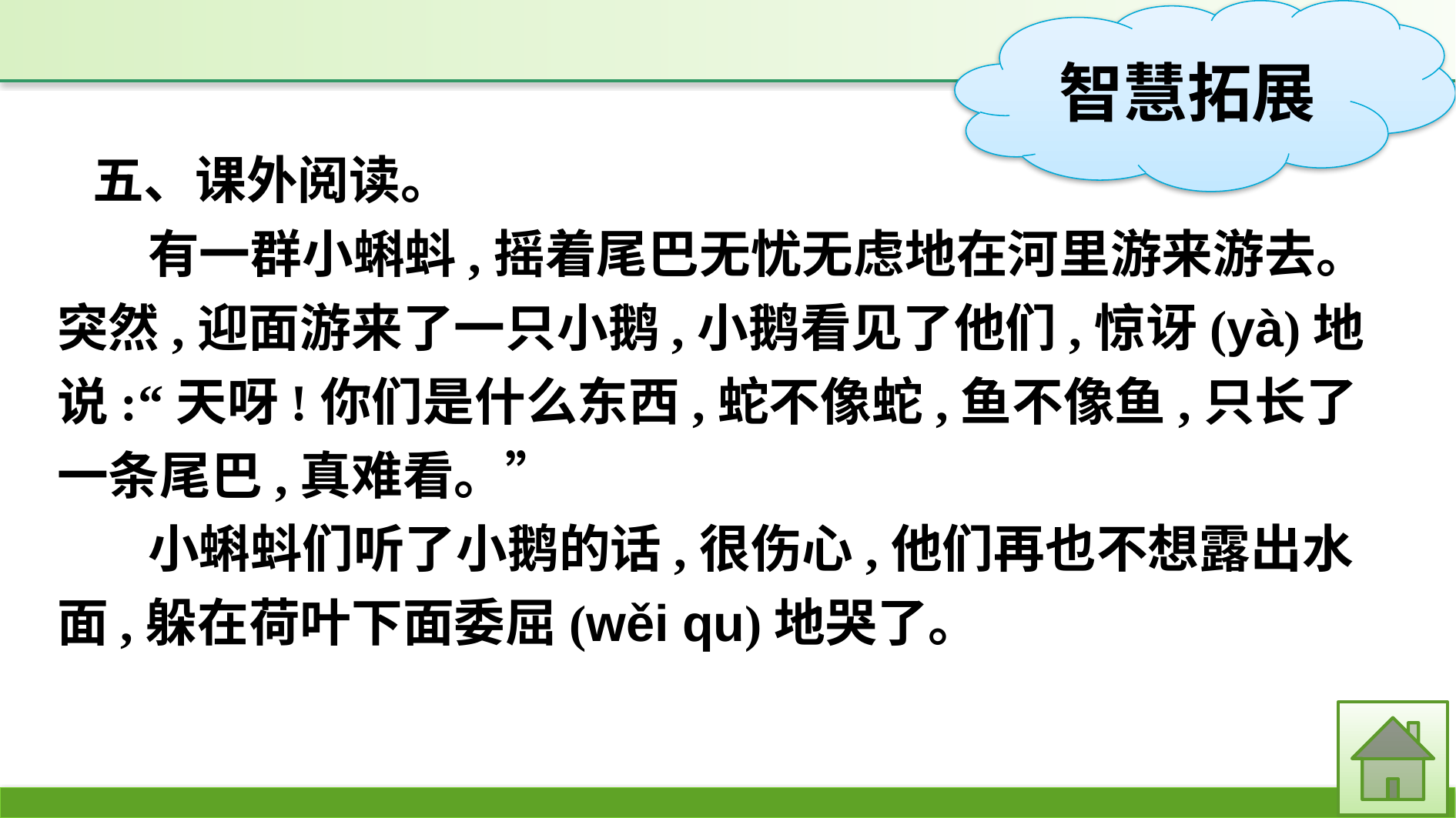

五、课外阅读。
有一群小蝌蚪,摇着尾巴无忧无虑地在河里游来游去。突然,迎面游来了一只小鹅,小鹅看见了他们,惊讶(yà)地说:“天呀!你们是什么东西,蛇不像蛇,鱼不像鱼,只长了一条尾巴,真难看。”
小蝌蚪们听了小鹅的话,很伤心,他们再也不想露出水面,躲在荷叶下面委屈(wěi qu)地哭了。